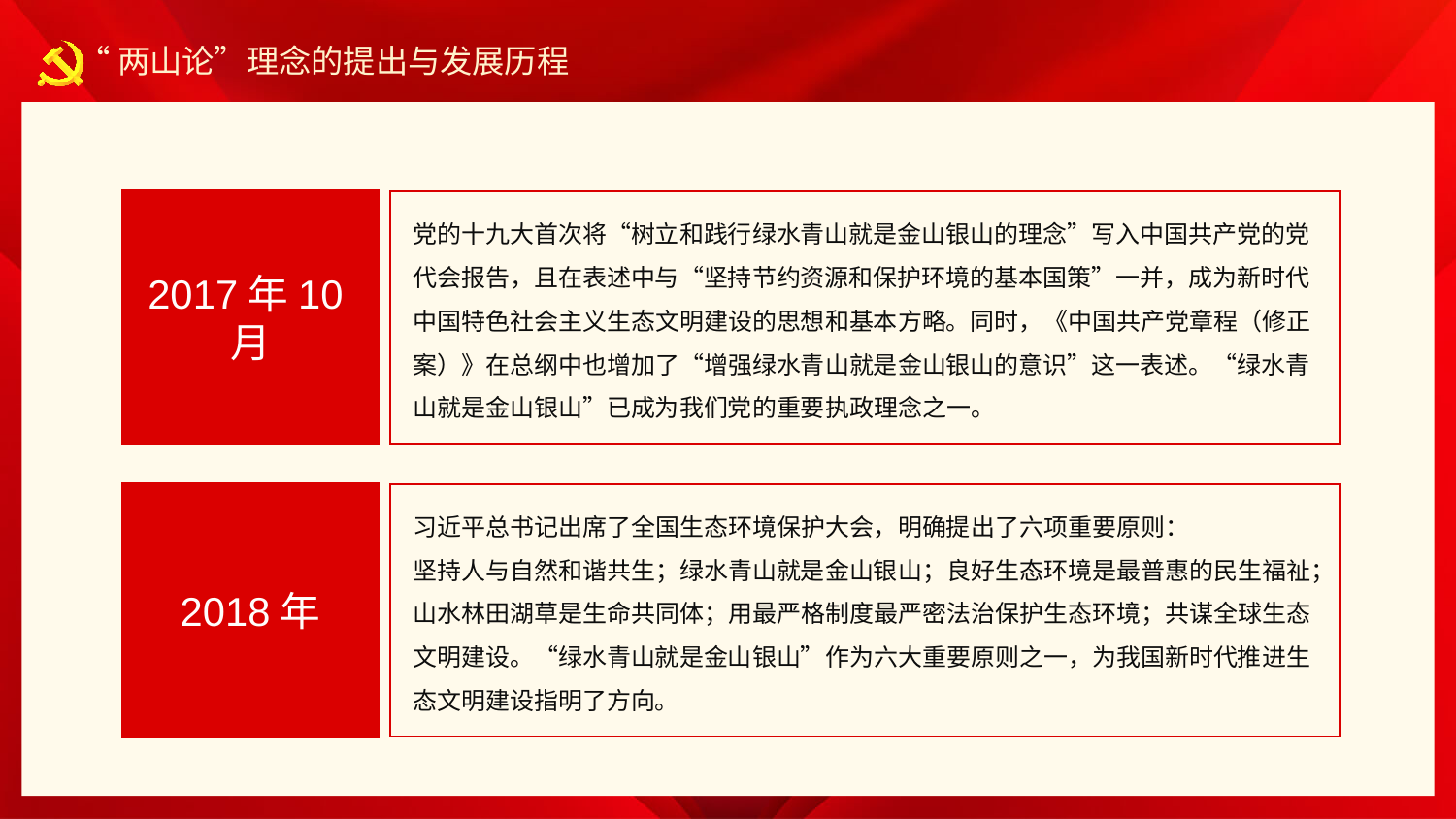

2017年10月

党的十九大首次将“树立和践行绿水青山就是金山银山的理念”写入中国共产党的党代会报告，且在表述中与“坚持节约资源和保护环境的基本国策”一并，成为新时代中国特色社会主义生态文明建设的思想和基本方略。同时，《中国共产党章程（修正案）》在总纲中也增加了“增强绿水青山就是金山银山的意识”这一表述。“绿水青山就是金山银山”已成为我们党的重要执政理念之一。
2018年

习近平总书记出席了全国生态环境保护大会，明确提出了六项重要原则：
坚持人与自然和谐共生；绿水青山就是金山银山；良好生态环境是最普惠的民生福祉；山水林田湖草是生命共同体；用最严格制度最严密法治保护生态环境；共谋全球生态文明建设。“绿水青山就是金山银山”作为六大重要原则之一，为我国新时代推进生态文明建设指明了方向。